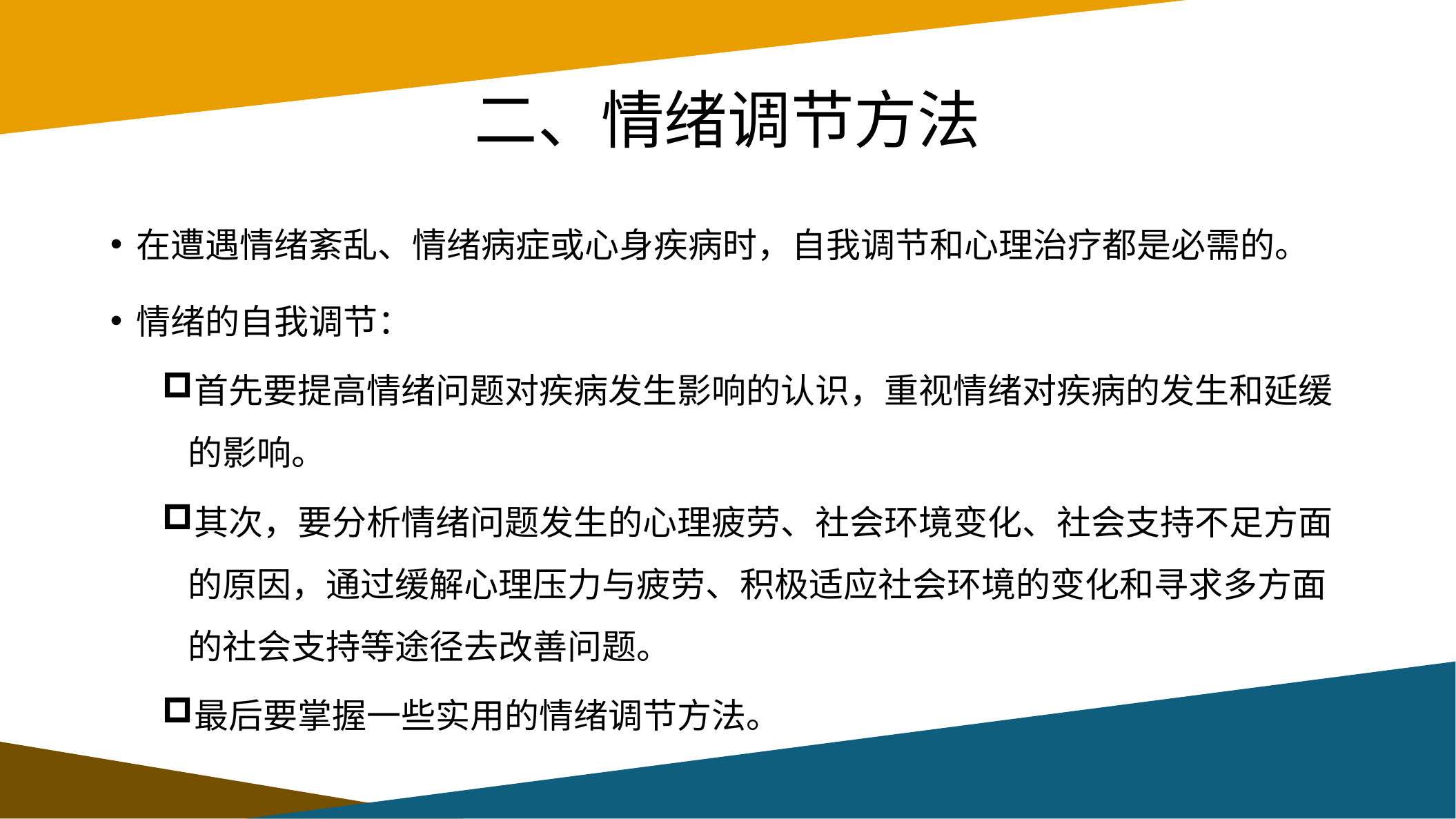

# 二、情绪调节方法
在遭遇情绪紊乱、情绪病症或心身疾病时，自我调节和心理治疗都是必需的。
情绪的自我调节：
首先要提高情绪问题对疾病发生影响的认识，重视情绪对疾病的发生和延缓的影响。
其次，要分析情绪问题发生的心理疲劳、社会环境变化、社会支持不足方面的原因，通过缓解心理压力与疲劳、积极适应社会环境的变化和寻求多方面的社会支持等途径去改善问题。
最后要掌握一些实用的情绪调节方法。